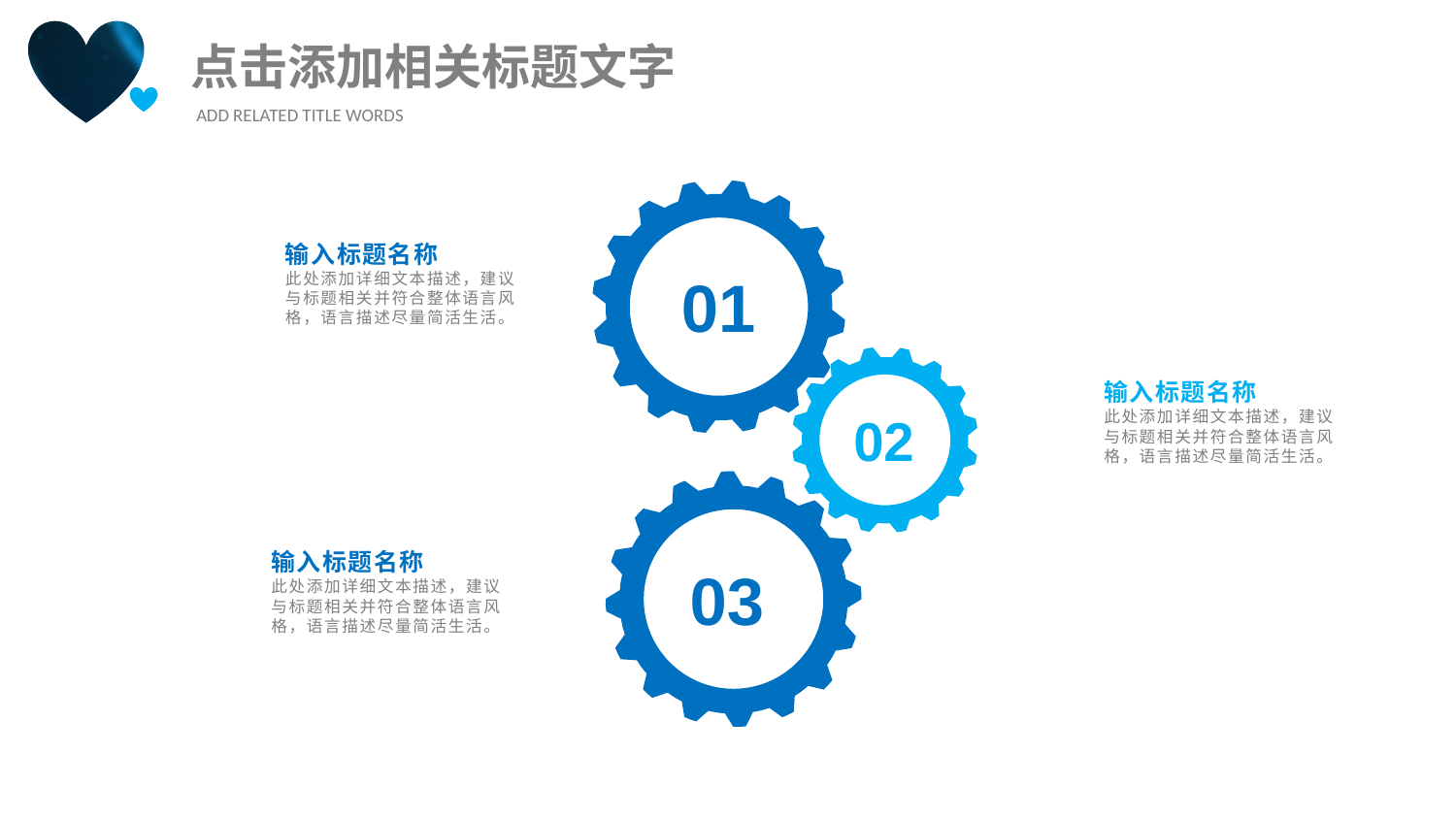

点击添加相关标题文字
ADD RELATED TITLE WORDS

输入标题名称
此处添加详细文本描述，建议与标题相关并符合整体语言风格，语言描述尽量简活生活。
01

输入标题名称
此处添加详细文本描述，建议与标题相关并符合整体语言风格，语言描述尽量简活生活。
02

输入标题名称
此处添加详细文本描述，建议与标题相关并符合整体语言风格，语言描述尽量简活生活。
03